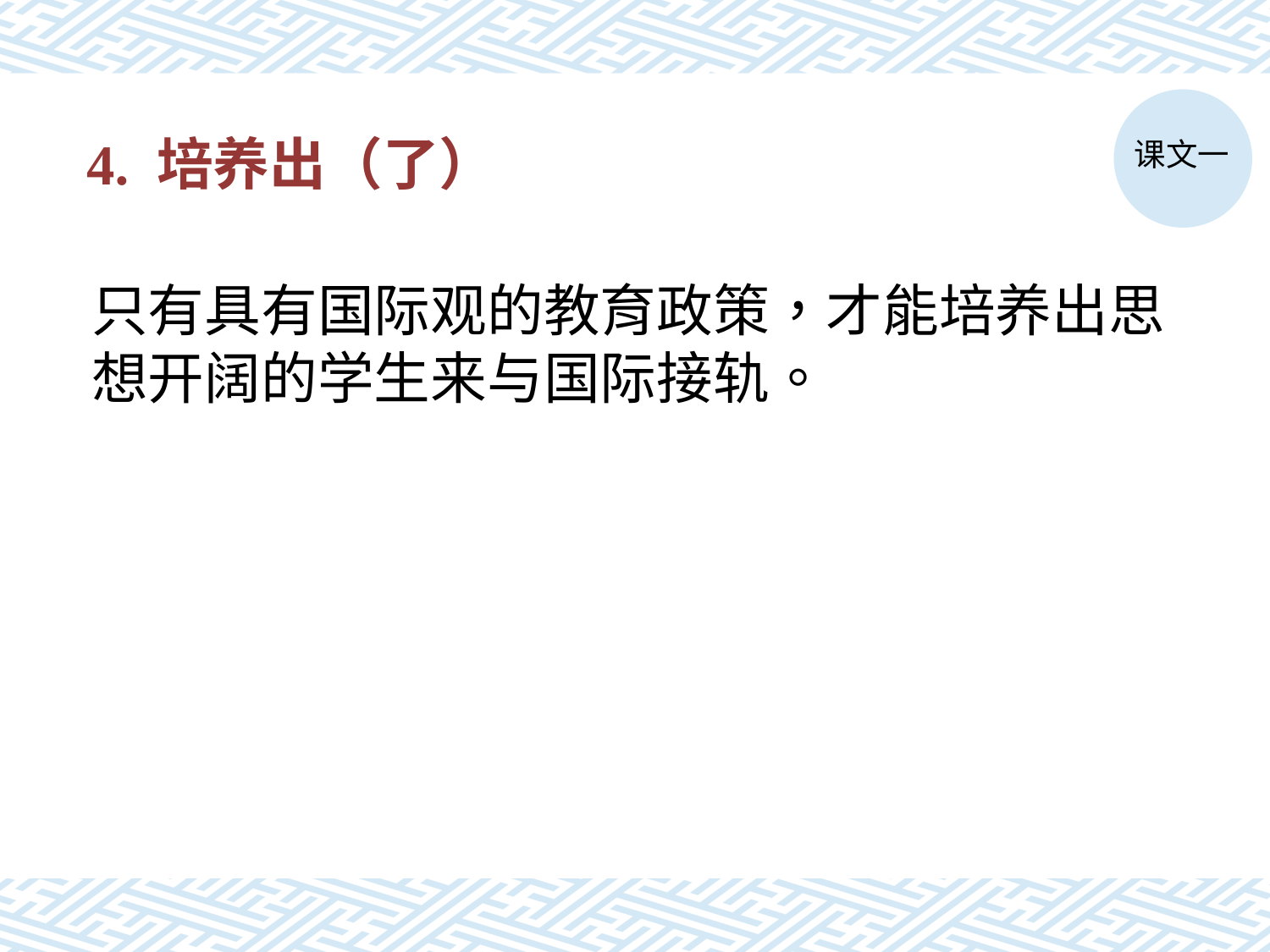

课文一
# 4. 培养出（了）
只有具有国际观的教育政策，才能培养出思想开阔的学生来与国际接轨。